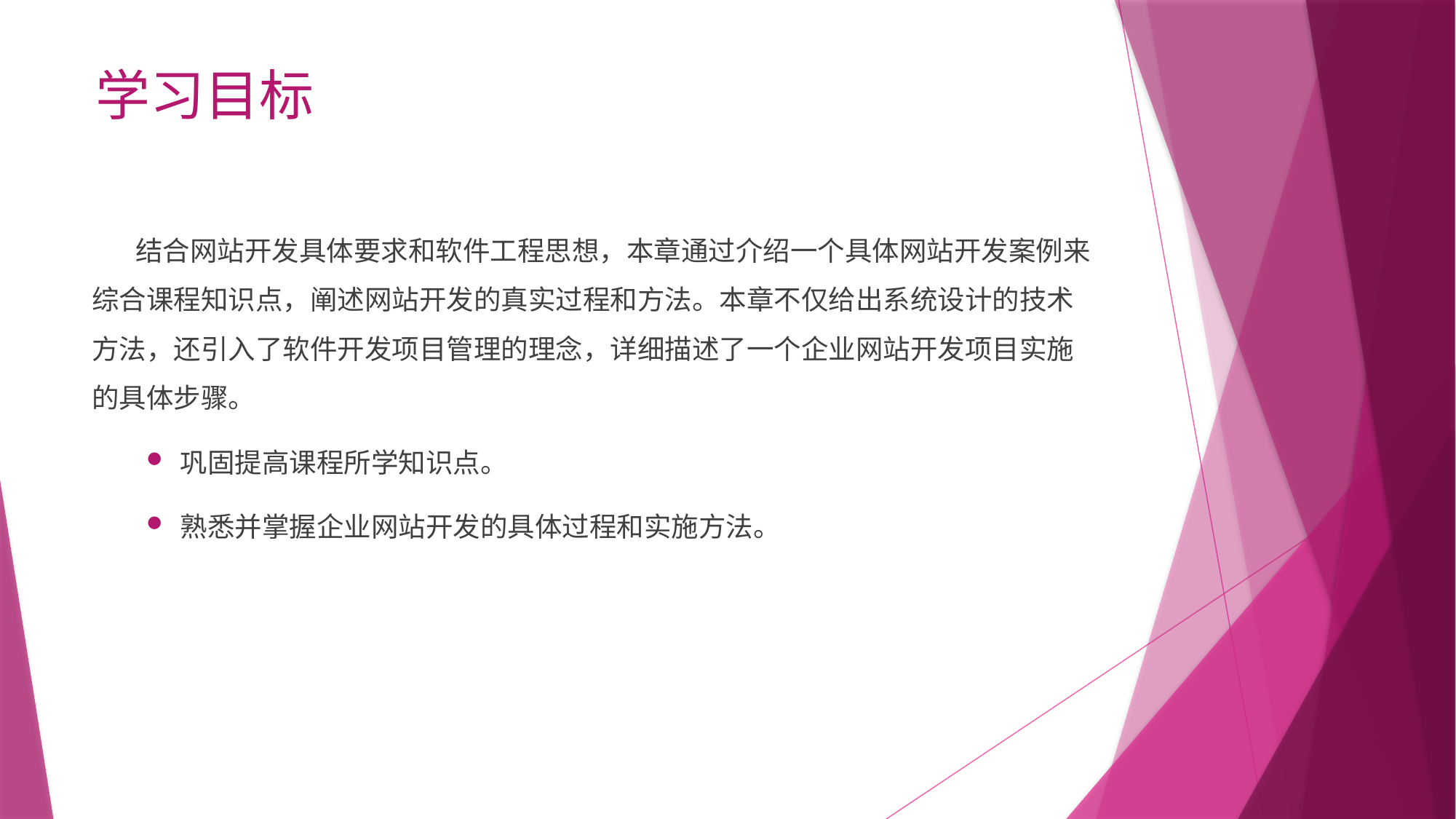

# 学习目标
      结合网站开发具体要求和软件工程思想，本章通过介绍一个具体网站开发案例来综合课程知识点，阐述网站开发的真实过程和方法。本章不仅给出系统设计的技术方法，还引入了软件开发项目管理的理念，详细描述了一个企业网站开发项目实施的具体步骤。
巩固提高课程所学知识点。
熟悉并掌握企业网站开发的具体过程和实施方法。